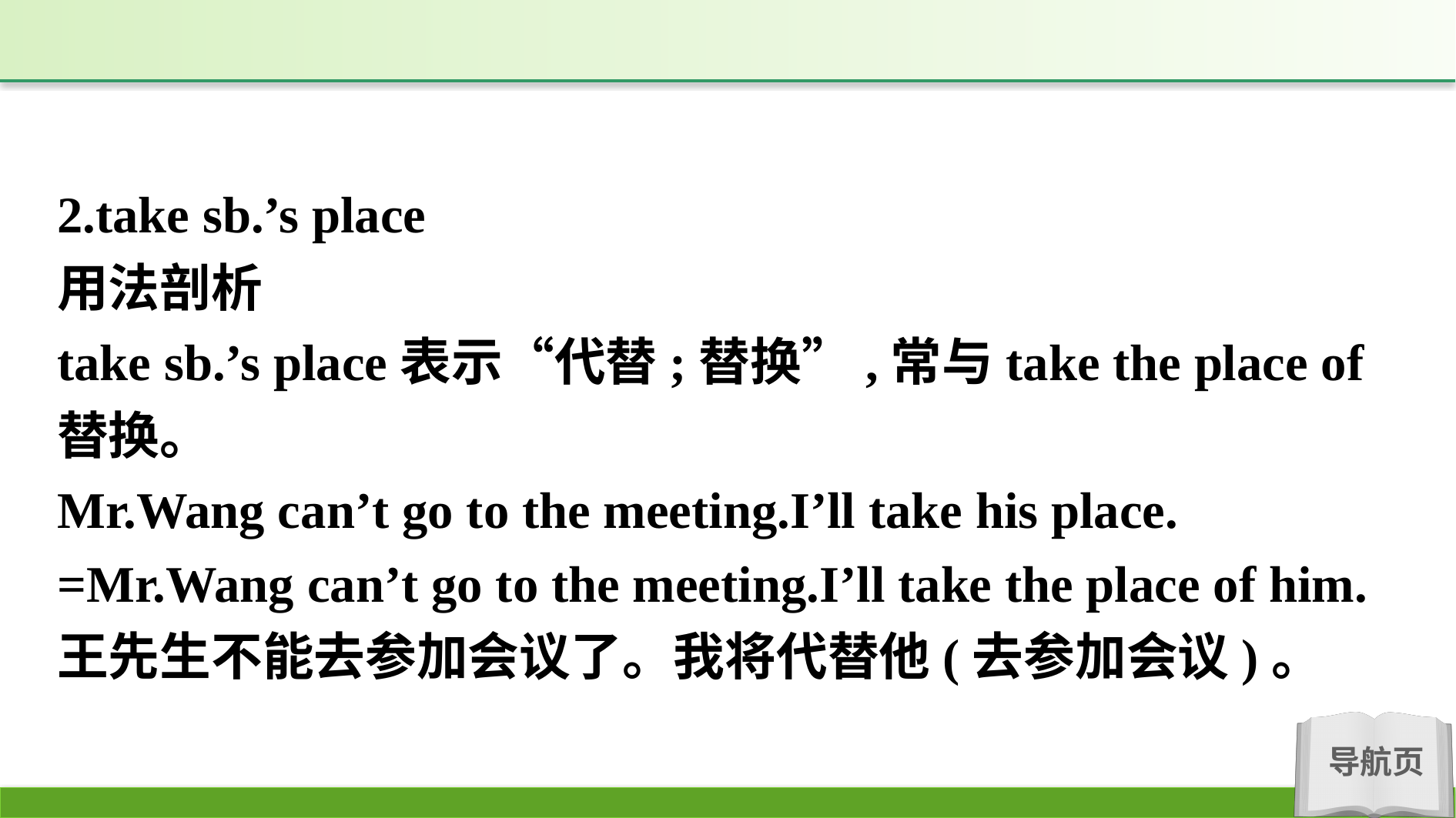

2.take sb.’s place
用法剖析
take sb.’s place表示“代替;替换”,常与take the place of替换。
Mr.Wang can’t go to the meeting.I’ll take his place.
=Mr.Wang can’t go to the meeting.I’ll take the place of him.
王先生不能去参加会议了。我将代替他(去参加会议)。